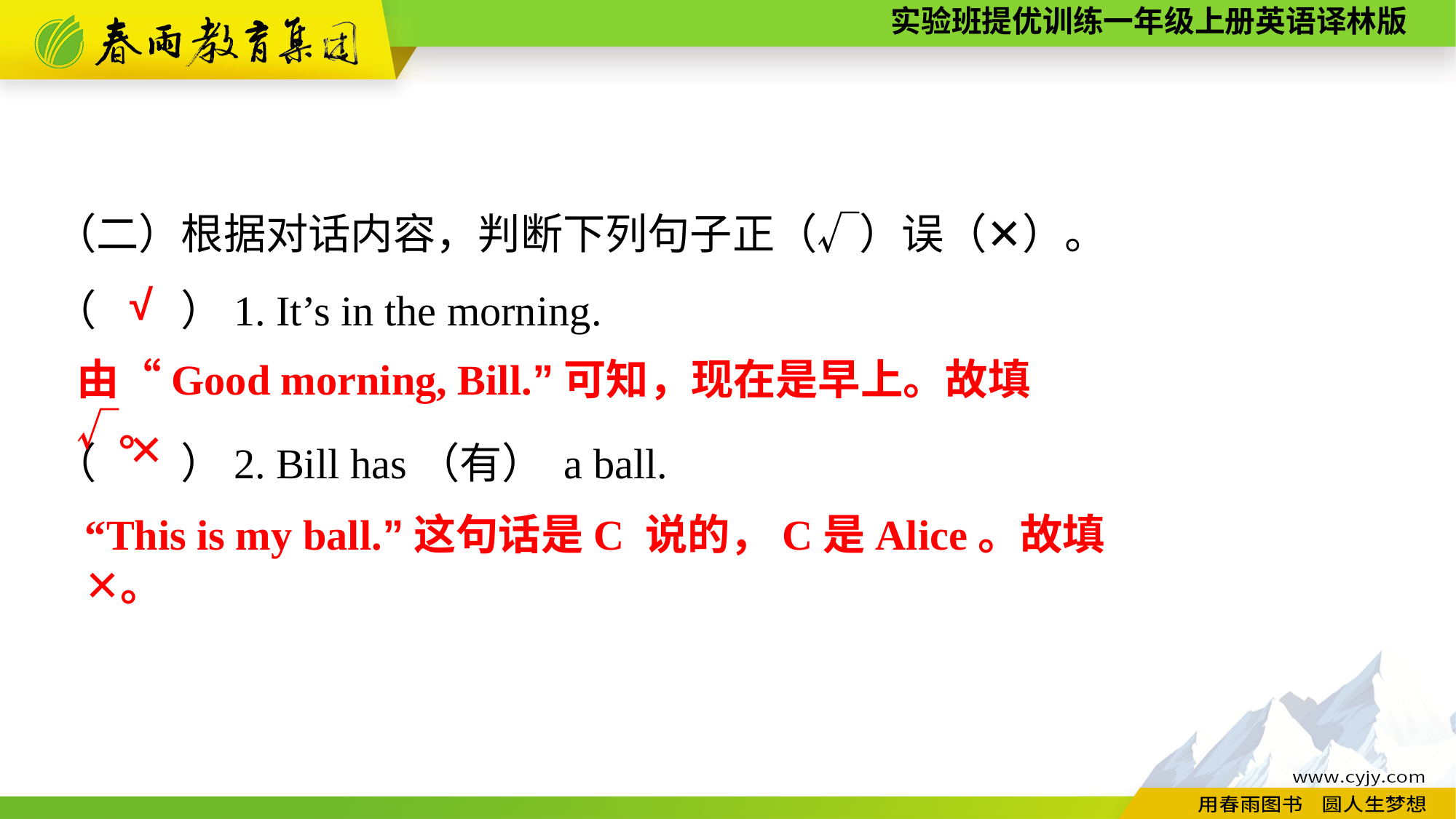

（二）根据对话内容，判断下列句子正（√）误（✕）。
（　　）1. It’s in the morning.

（　　）2. Bill has（有） a ball.
√
由“Good morning, Bill.”可知，现在是早上。故填√。
✕
“This is my ball.”这句话是C 说的，C是Alice。故填✕。